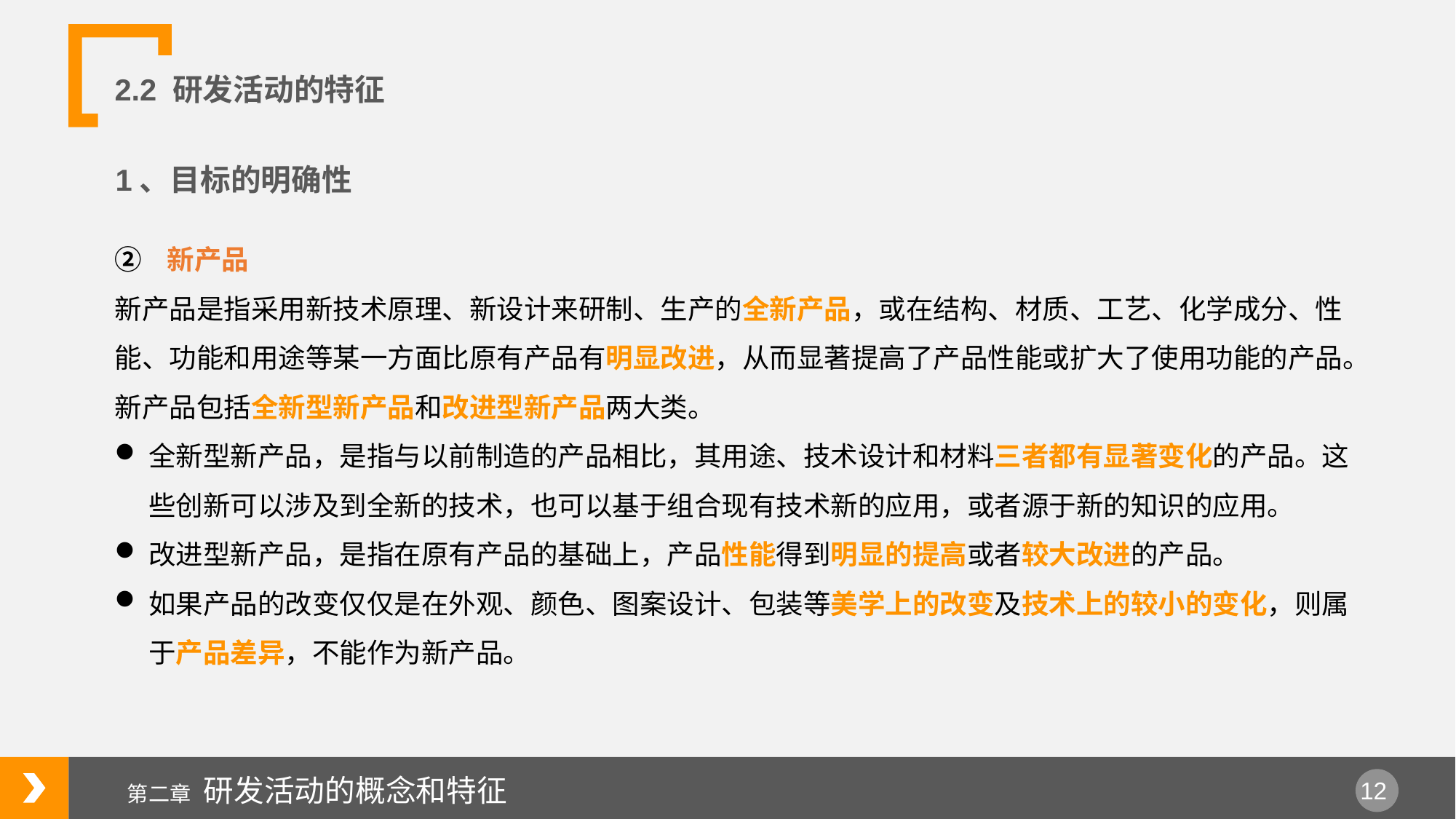

2.2 研发活动的特征
1、目标的明确性
②   新产品
新产品是指采用新技术原理、新设计来研制、生产的全新产品，或在结构、材质、工艺、化学成分、性能、功能和用途等某一方面比原有产品有明显改进，从而显著提高了产品性能或扩大了使用功能的产品。新产品包括全新型新产品和改进型新产品两大类。
全新型新产品，是指与以前制造的产品相比，其用途、技术设计和材料三者都有显著变化的产品。这些创新可以涉及到全新的技术，也可以基于组合现有技术新的应用，或者源于新的知识的应用。
改进型新产品，是指在原有产品的基础上，产品性能得到明显的提高或者较大改进的产品。
如果产品的改变仅仅是在外观、颜色、图案设计、包装等美学上的改变及技术上的较小的变化，则属于产品差异，不能作为新产品。